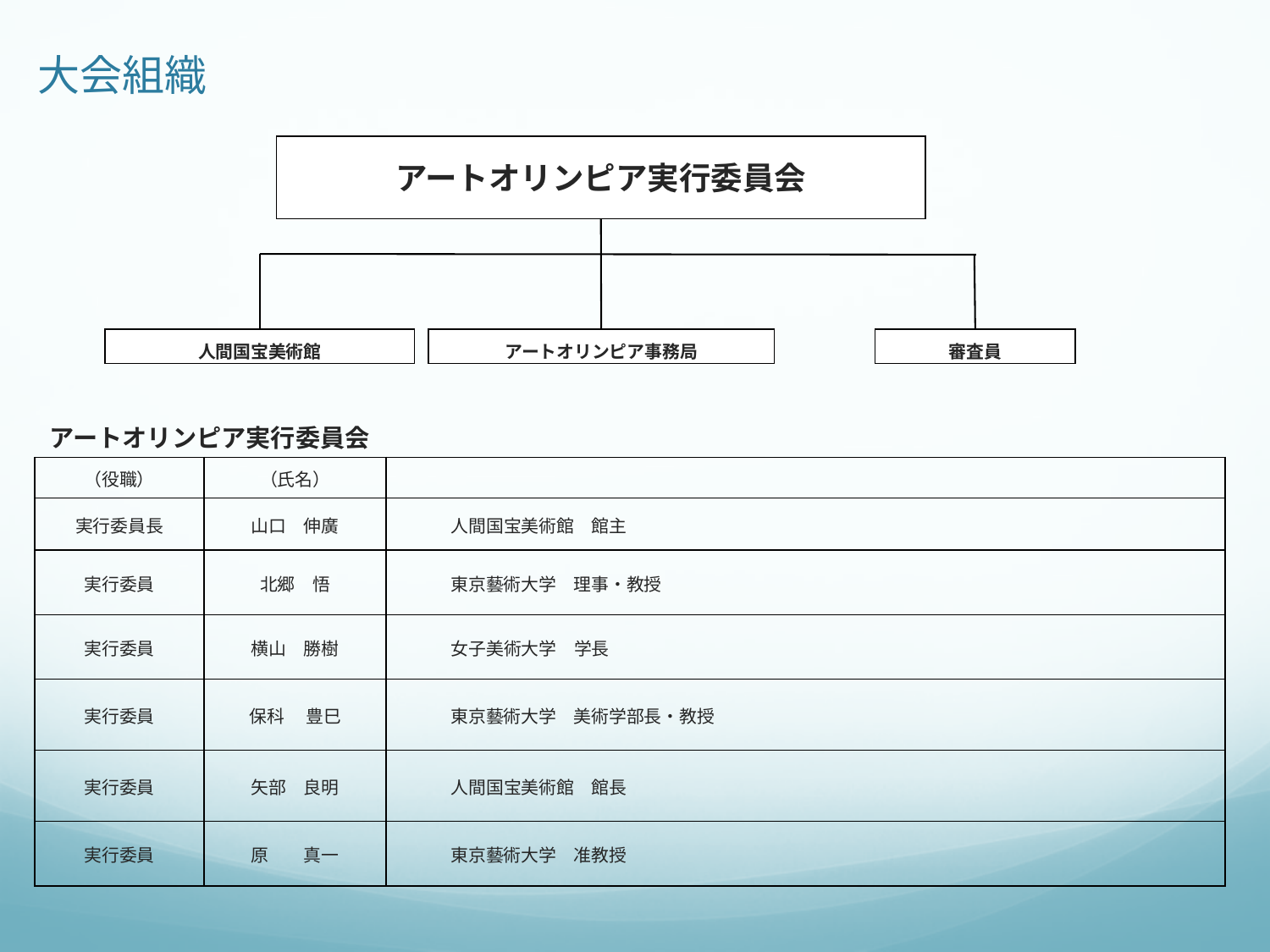

# 大会組織

アートオリンピア実行委員会

人間国宝美術館

アートオリンピア事務局

審査員

アートオリンピア実行委員会
| （役職） | （氏名） |  |
| --- | --- | --- |
| 実行委員長 | 山口　伸廣 | 人間国宝美術館　館主 |
| 実行委員 | 北郷　悟 | 東京藝術大学　理事・教授 |
| 実行委員 | 横山　勝樹 | 女子美術大学　学長 |
| 実行委員 | 保科　 豊巳 | 東京藝術大学　美術学部長・教授 |
| 実行委員 | 矢部　良明 | 人間国宝美術館　館長 |
| 実行委員 | 原　　真一 | 東京藝術大学　准教授 |